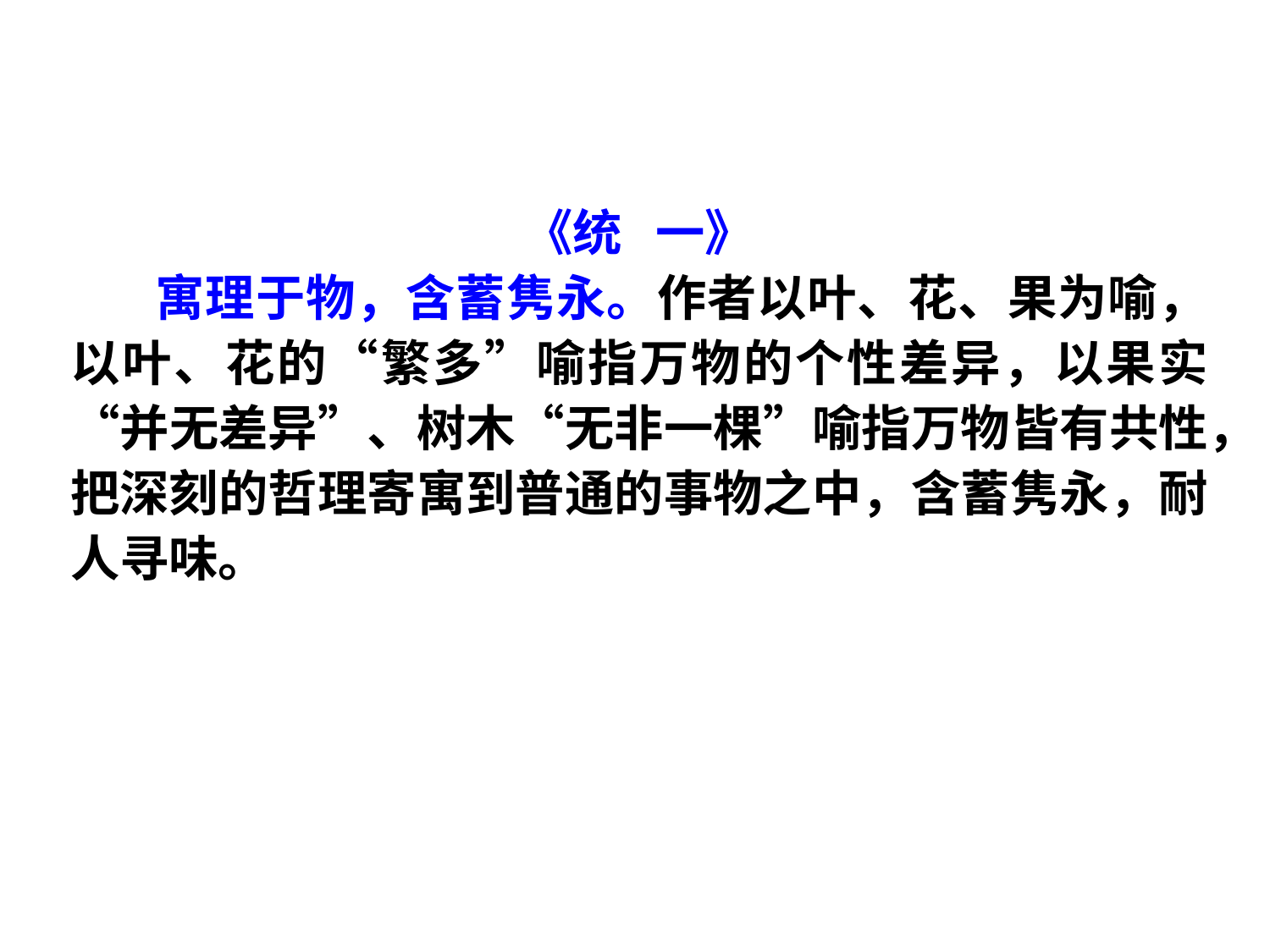

《统   一》
      寓理于物，含蓄隽永。作者以叶、花、果为喻，以叶、花的“繁多”喻指万物的个性差异，以果实“并无差异”、树木“无非一棵”喻指万物皆有共性，把深刻的哲理寄寓到普通的事物之中，含蓄隽永，耐人寻味。